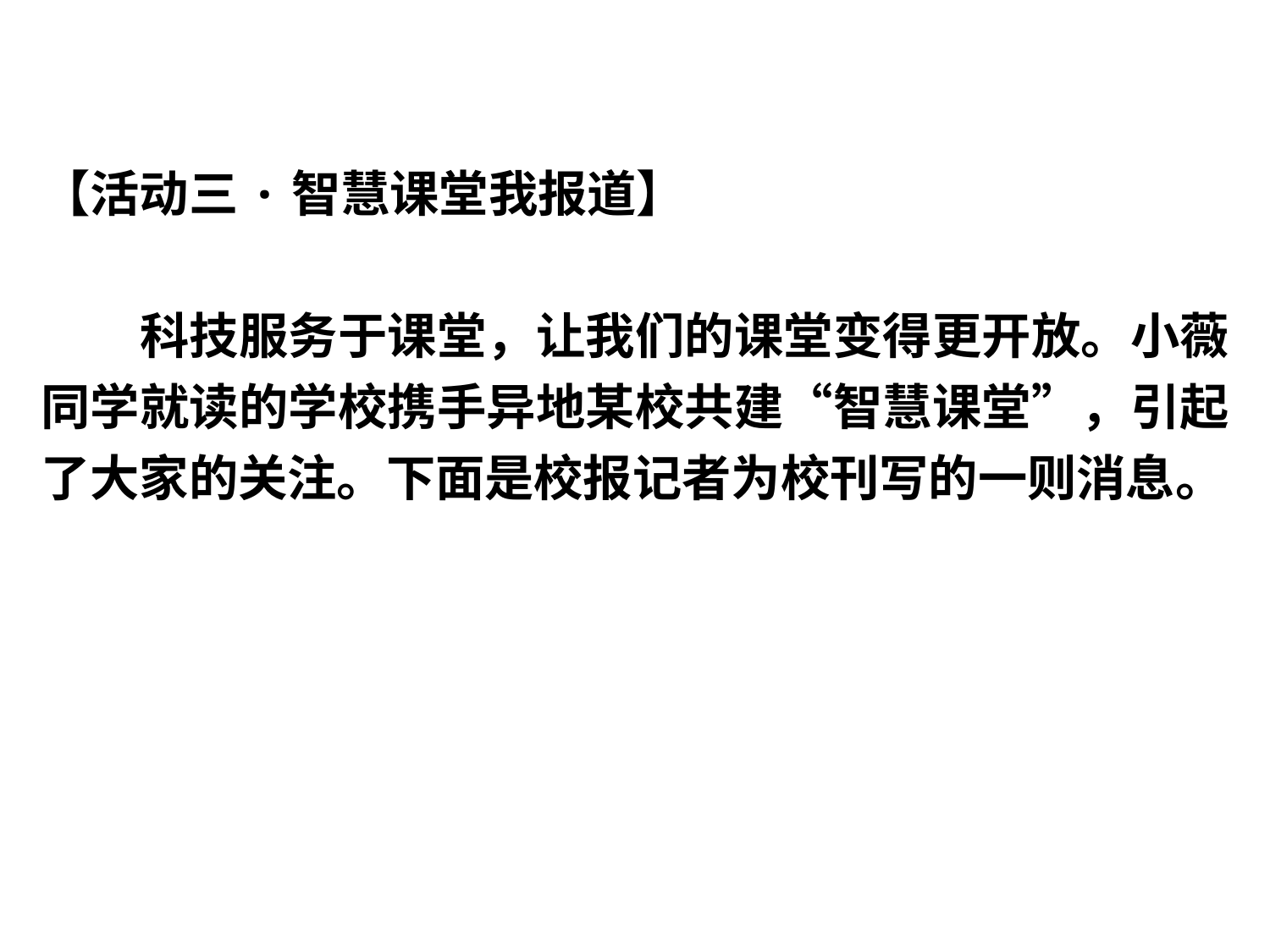

【活动三·智慧课堂我报道】

　　科技服务于课堂，让我们的课堂变得更开放。小薇同学就读的学校携手异地某校共建“智慧课堂”，引起了大家的关注。下面是校报记者为校刊写的一则消息。